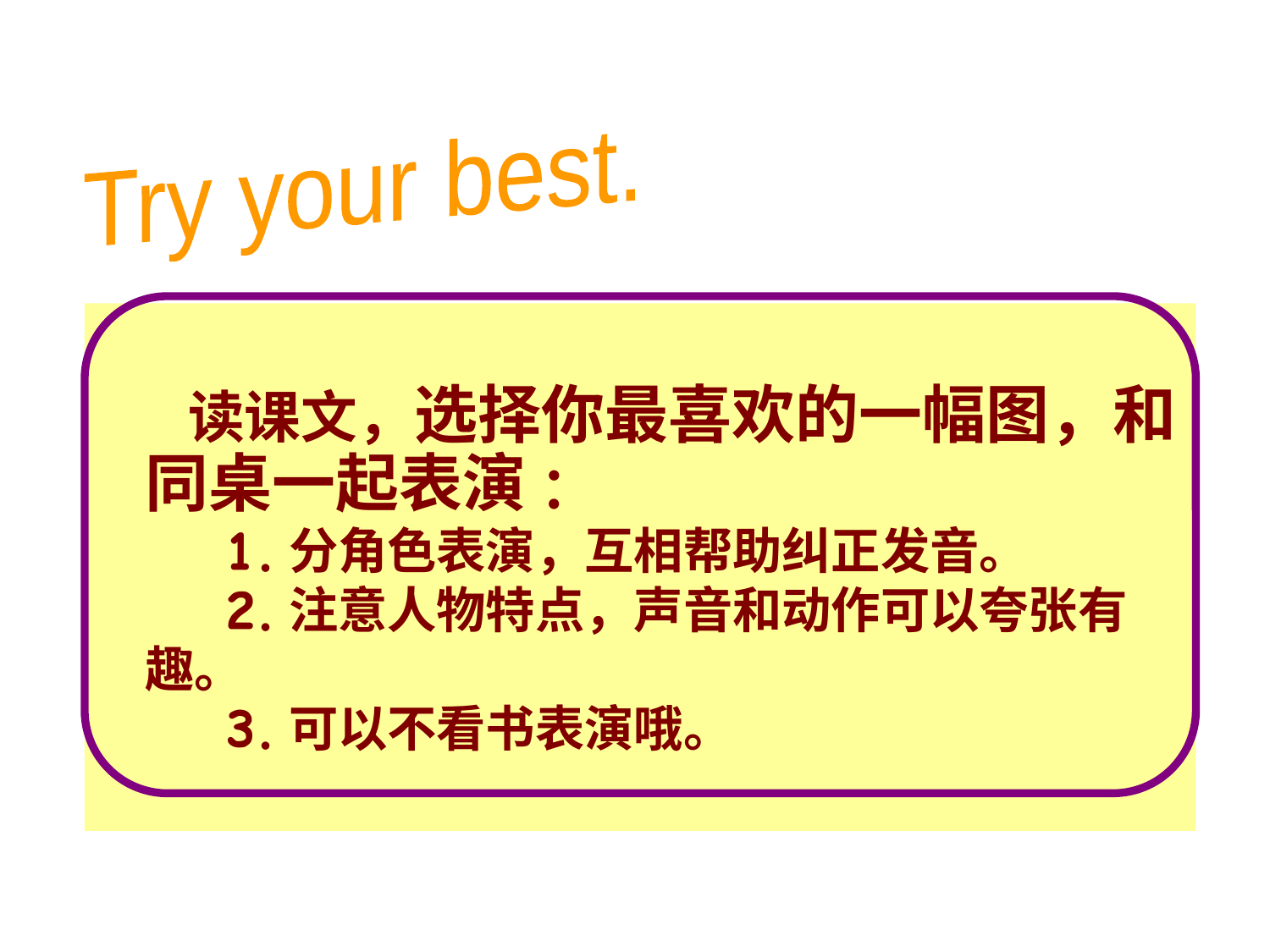

Try your best.

      读课文，选择你最喜欢的一幅图，和同桌一起表演:
      1.分角色表演，互相帮助纠正发音。
      2.注意人物特点，声音和动作可以夸张有趣。
      3.可以不看书表演哦。